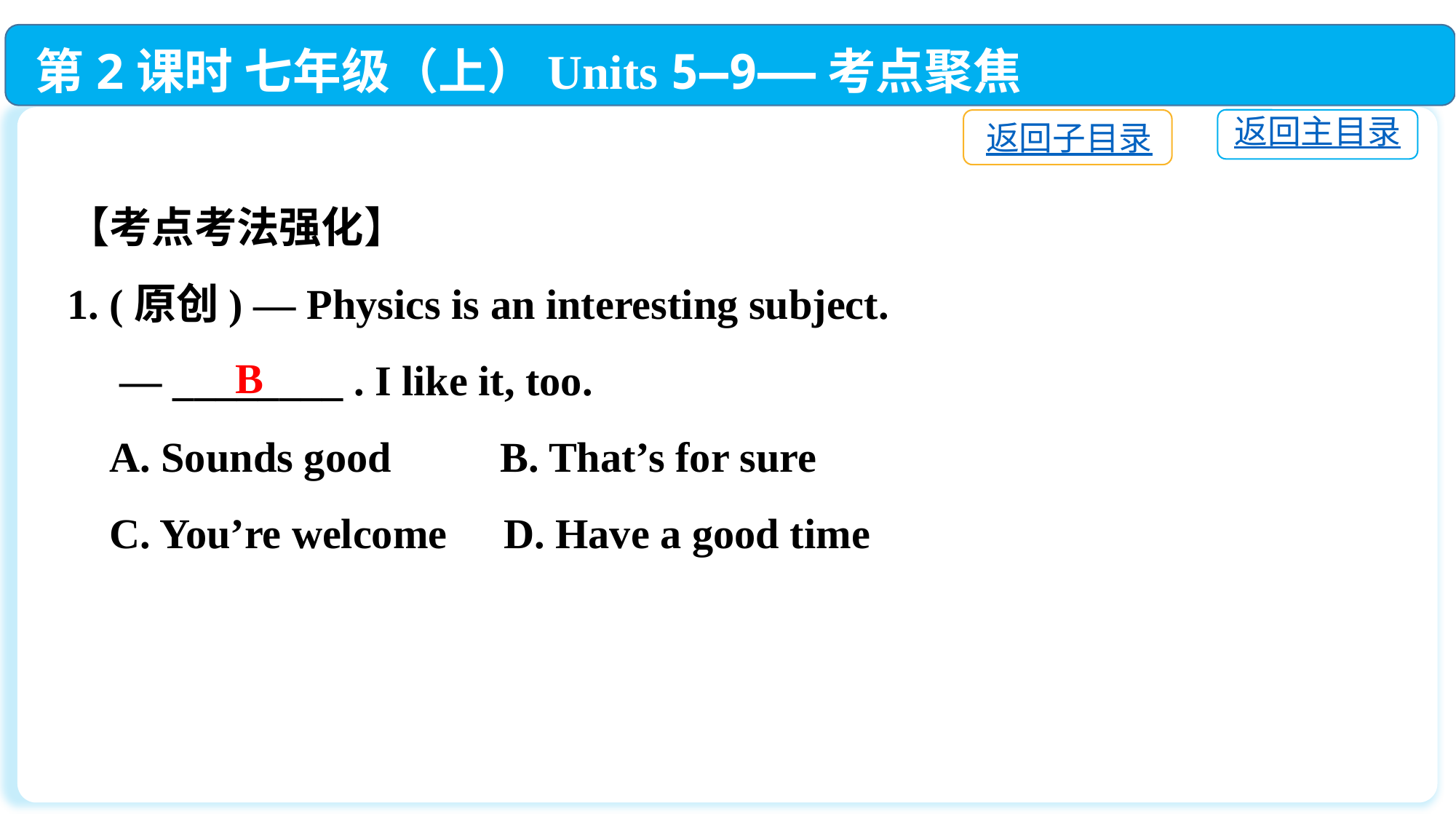

第2课时 七年级（上）Units 5—9——考点聚焦

返回主目录

返回子目录
【考点考法强化】
1. (原创) — Physics is an interesting subject.
     — ________ . I like it, too.
    A. Sounds good	          B. That’s for sure
    C. You’re welcome	D. Have a good time

B